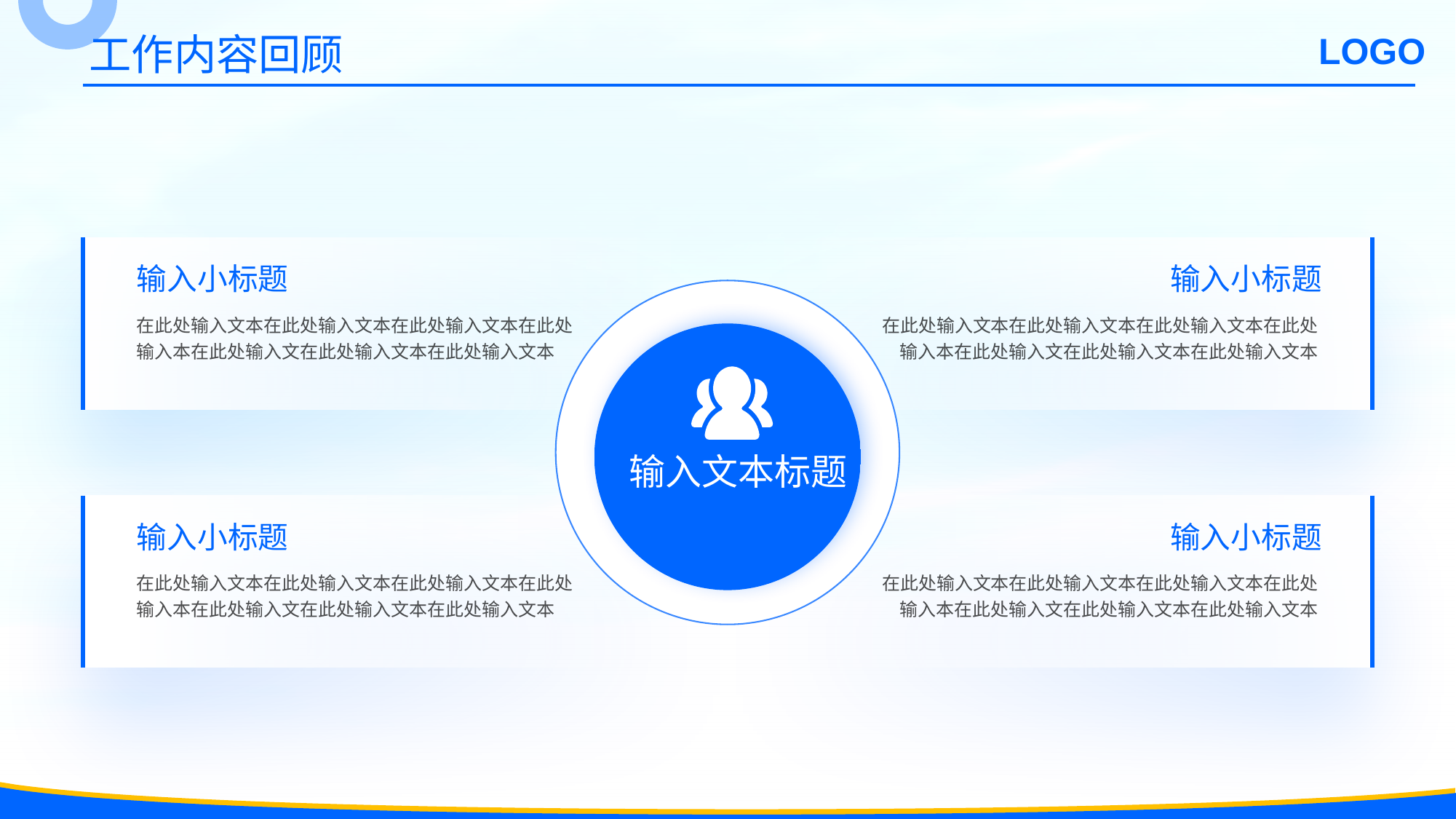

工作内容回顾
  LOGO

输入小标题
在此处输入文本在此处输入文本在此处输入文本在此处输入本在此处输入文在此处输入文本在此处输入文本

            输入小标题

在此处输入文本在此处输入文本在此处输入文本在此处输入本在此处输入文在此处输入文本在此处输入文本

     输入文本标题

输入小标题
在此处输入文本在此处输入文本在此处输入文本在此处输入本在此处输入文在此处输入文本在此处输入文本

            输入小标题

在此处输入文本在此处输入文本在此处输入文本在此处输入本在此处输入文在此处输入文本在此处输入文本